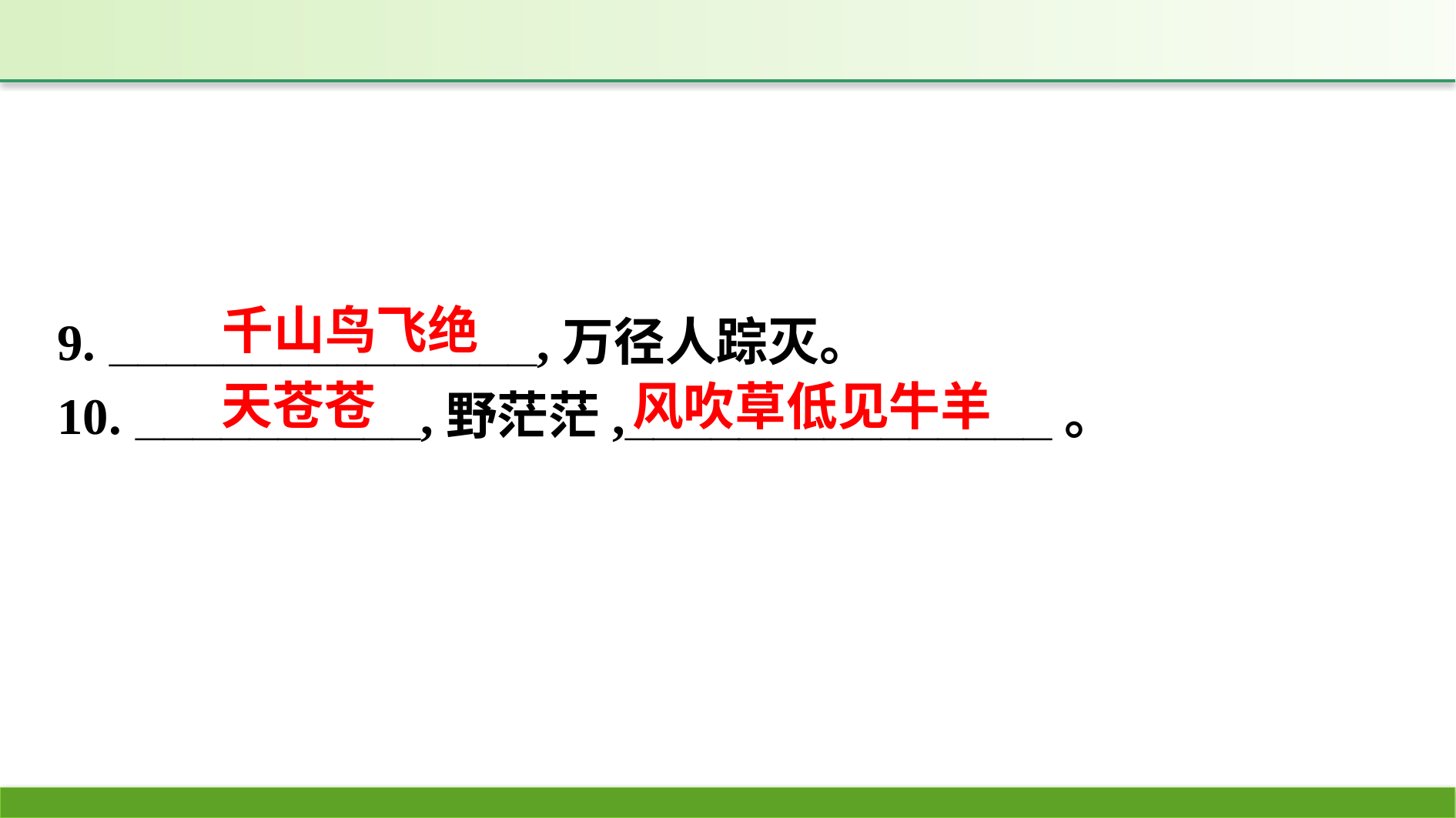

9. _______________,万径人踪灭。
10. __________,野茫茫,_______________。
千山鸟飞绝
天苍苍
风吹草低见牛羊